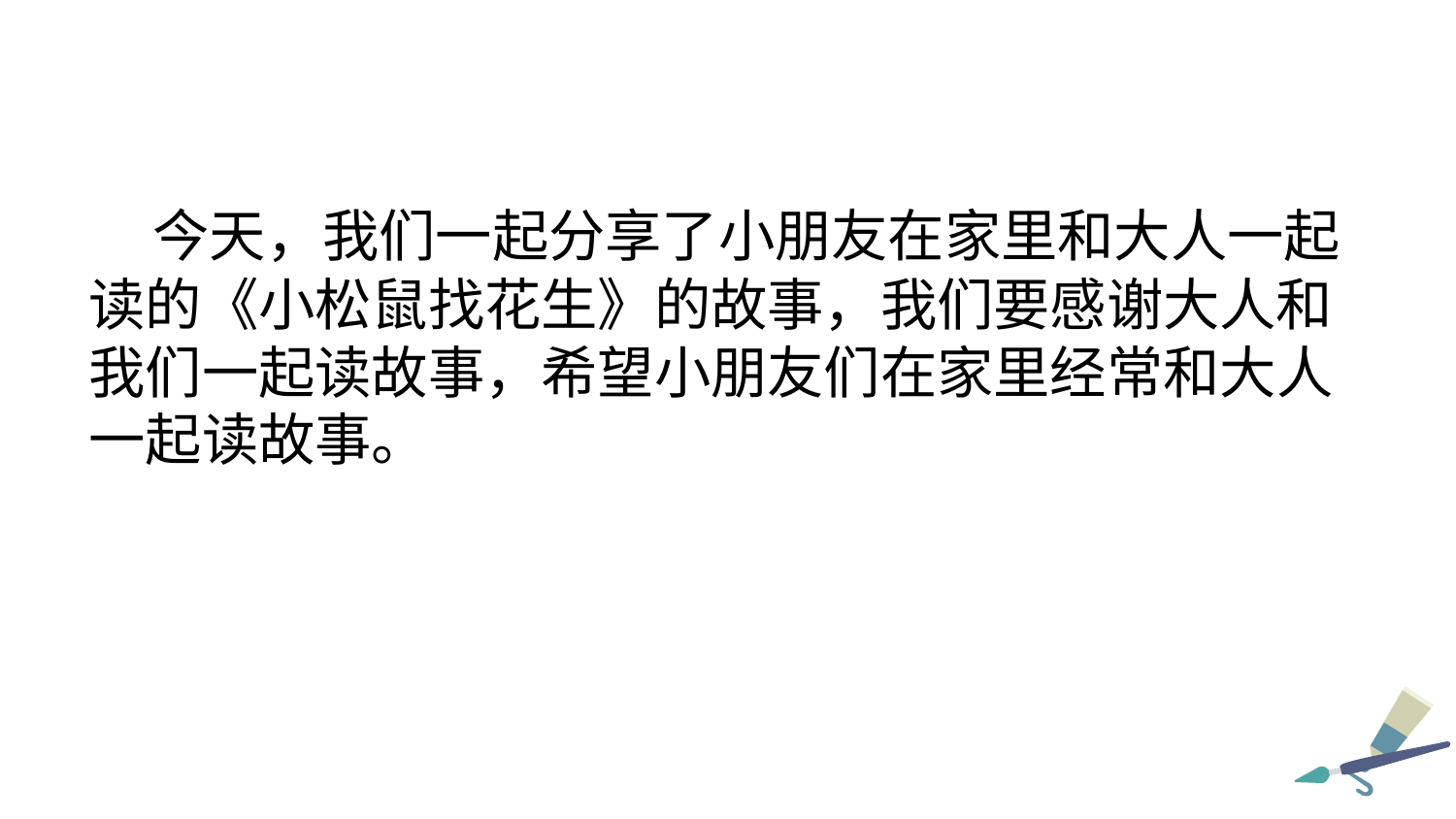

今天，我们一起分享了小朋友在家里和大人一起读的《小松鼠找花生》的故事，我们要感谢大人和我们一起读故事，希望小朋友们在家里经常和大人一起读故事。